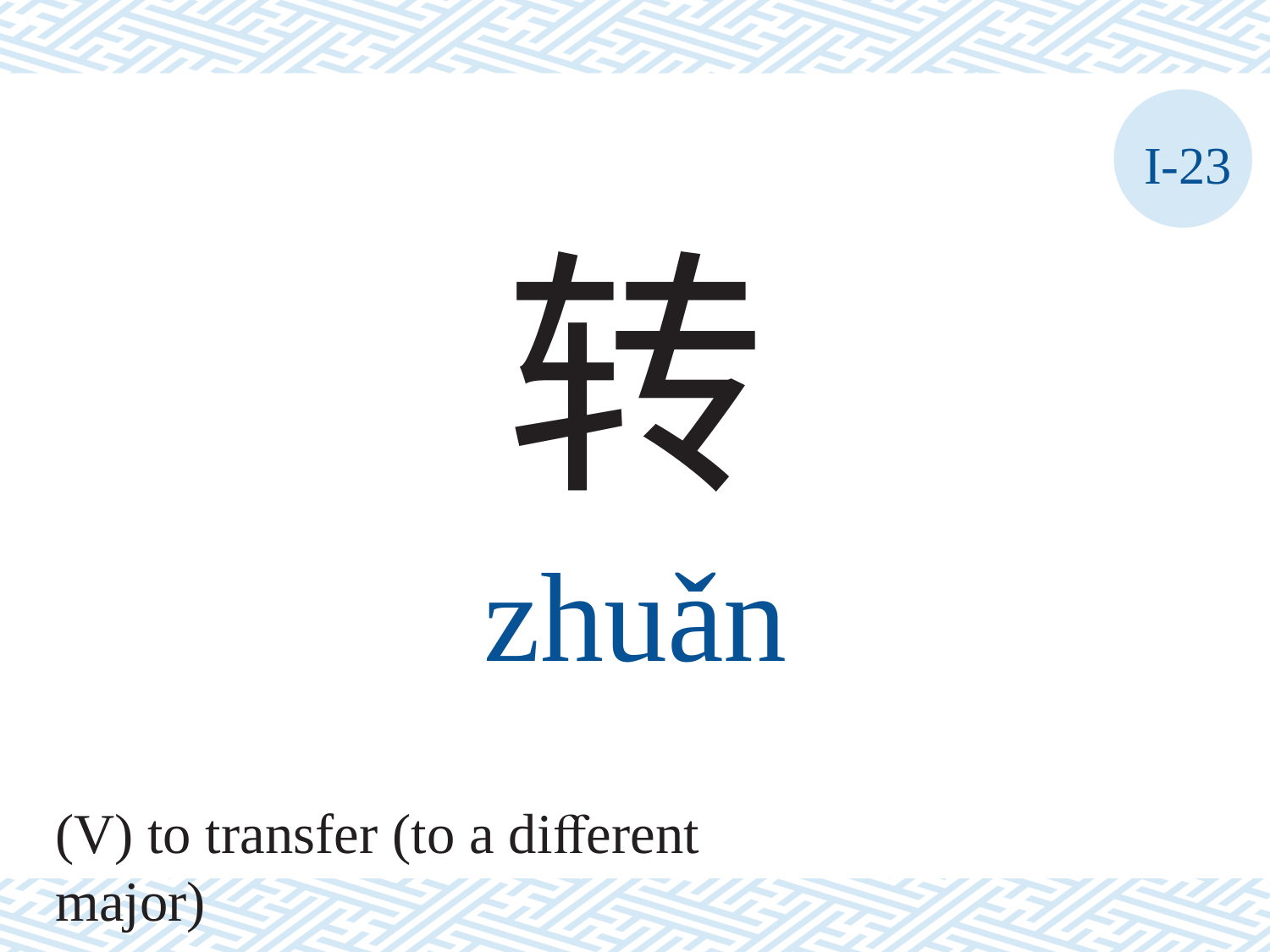

I-23
转
zhuǎn
(V) to transfer (to a diﬀerent major)